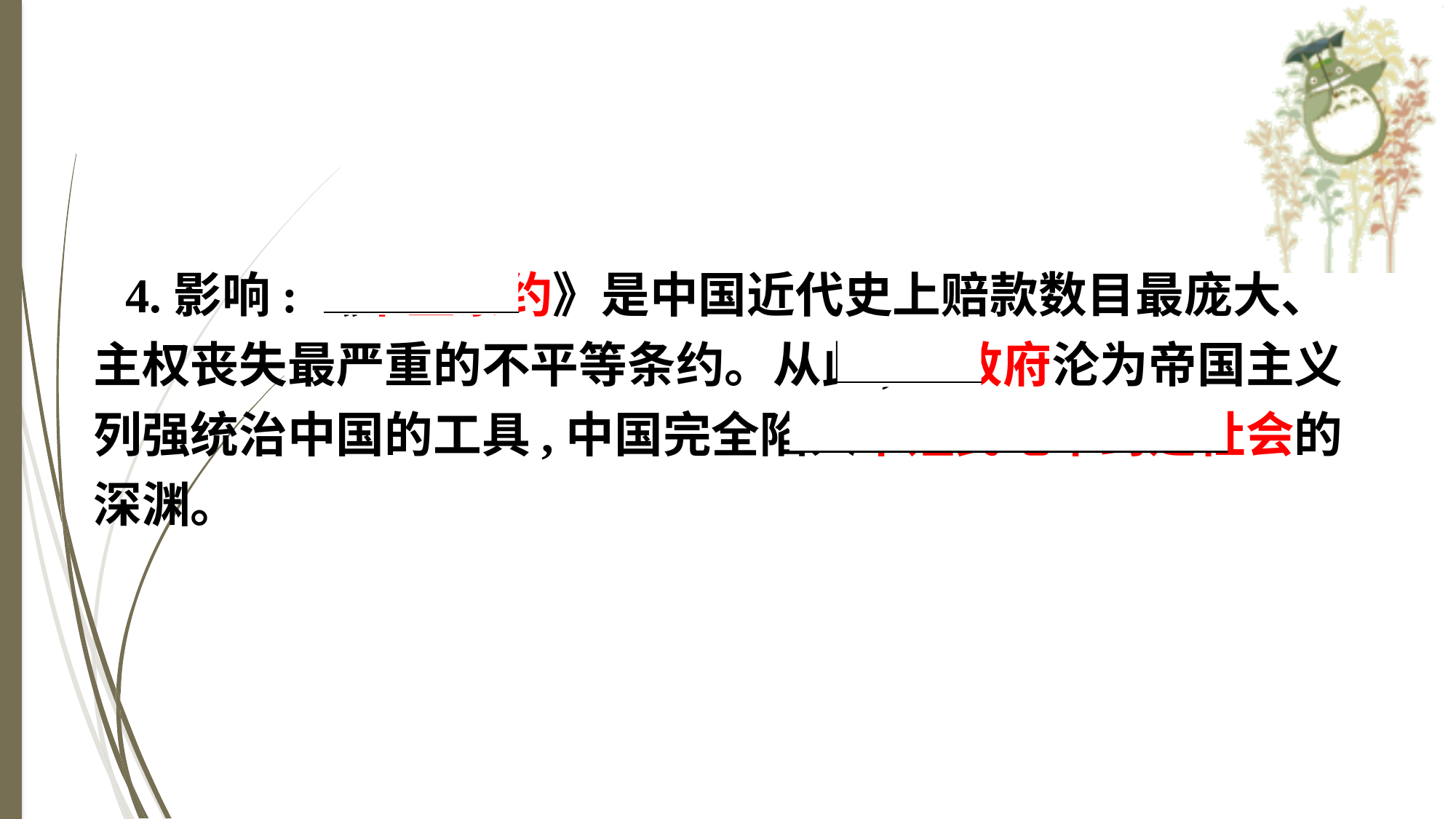

4.影响:《辛丑条约》是中国近代史上赔款数目最庞大、主权丧失最严重的不平等条约。从此,清政府沦为帝国主义列强统治中国的工具,中国完全陷入半殖民地半封建社会的深渊。